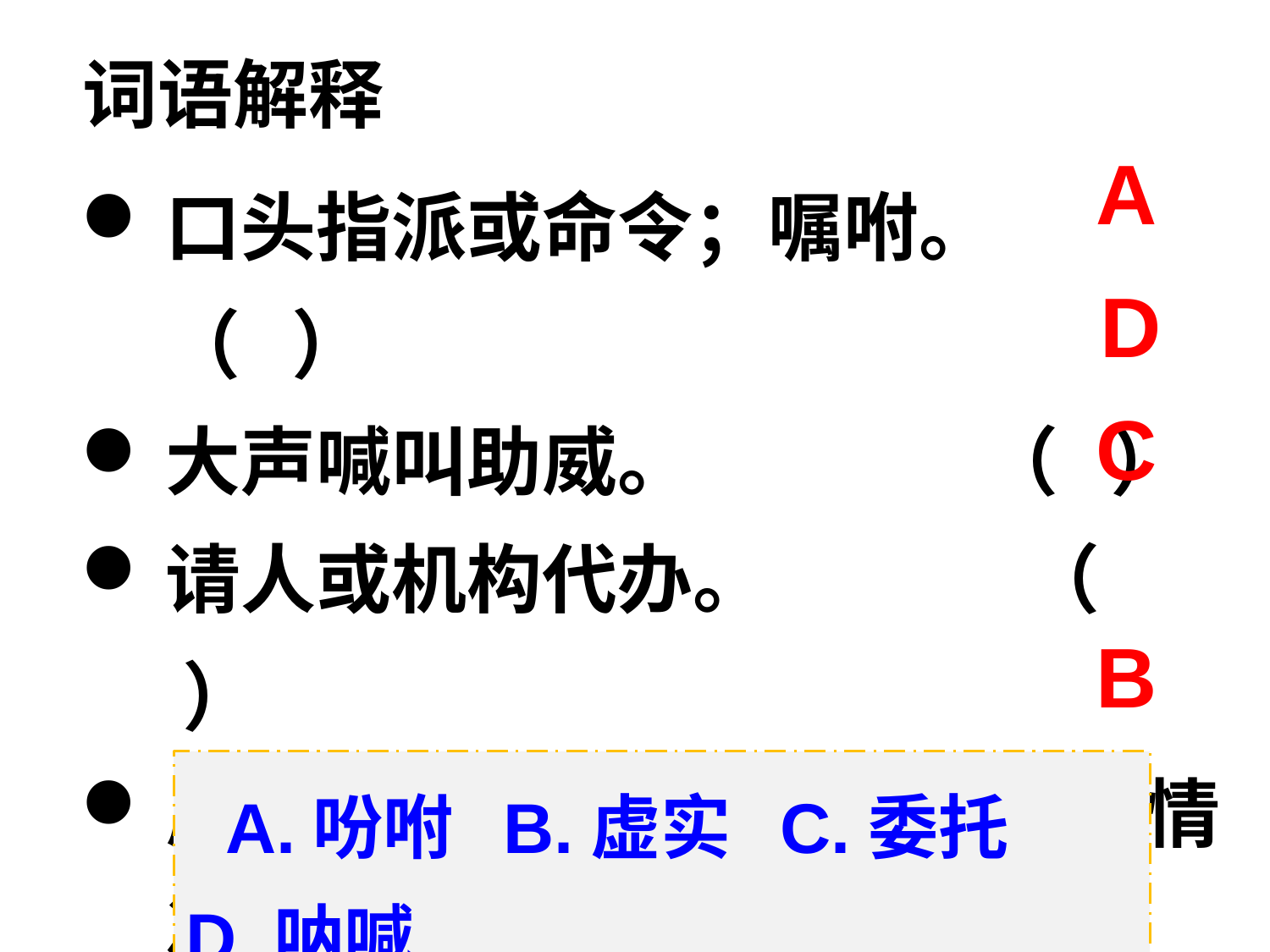

词语解释
A
口头指派或命令；嘱咐。         （   ）
大声喊叫助威。                 （   ）
请人或机构代办。               （   ）
虚和实，泛指实际情况或内部情况。
                                 （   ）
D
C
B
  A.吩咐  B.虚实  C.委托   D.呐喊